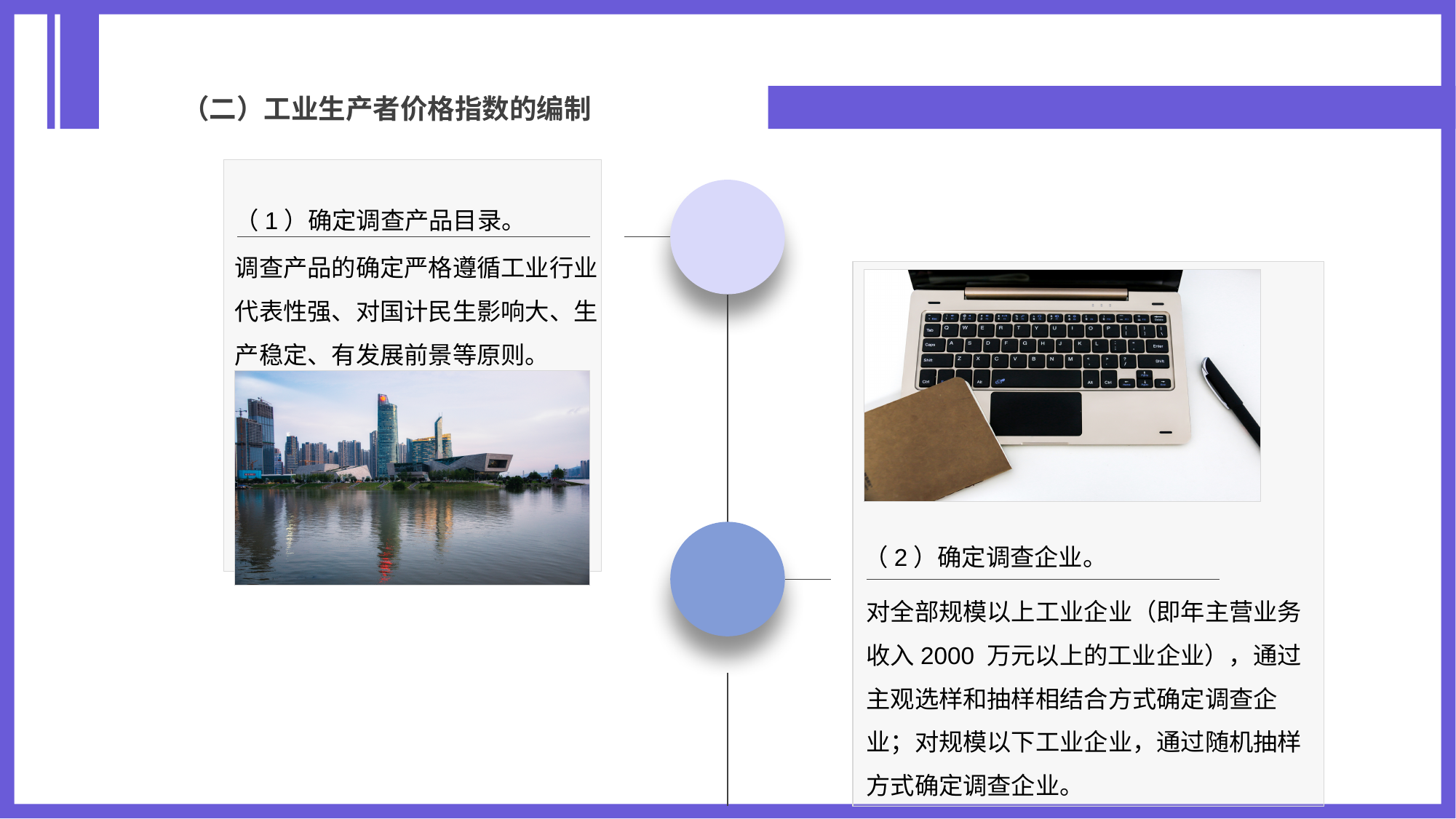

（二）工业生产者价格指数的编制

（1）确定调查产品目录。
调查产品的确定严格遵循工业行业代表性强、对国计民生影响大、生产稳定、有发展前景等原则。

（2）确定调查企业。
对全部规模以上工业企业（即年主营业务收入2000 万元以上的工业企业），通过主观选样和抽样相结合方式确定调查企业；对规模以下工业企业，通过随机抽样方式确定调查企业。